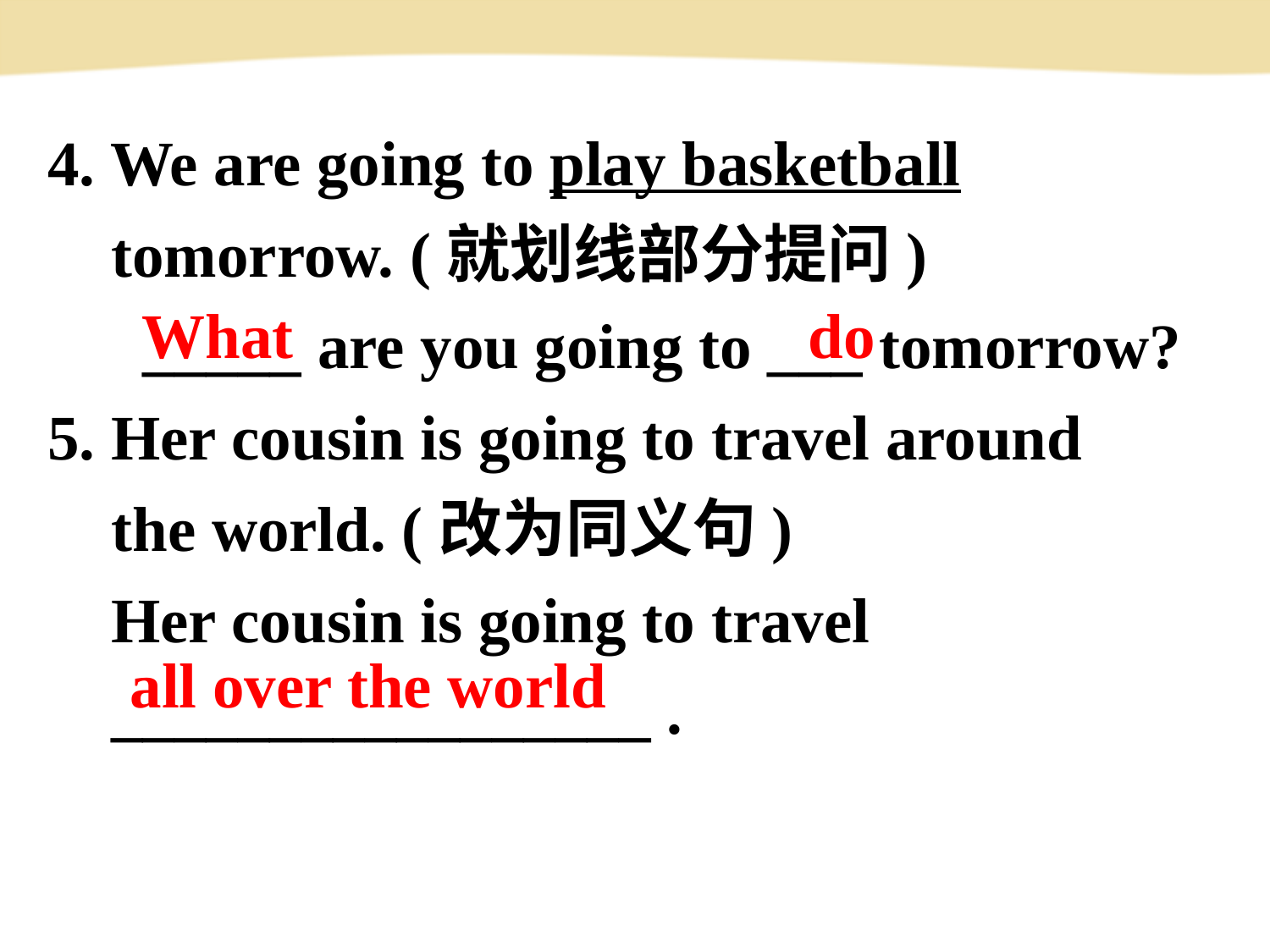

4. We are going to play basketball
    tomorrow. (就划线部分提问)
      _____ are you going to ___ tomorrow?
5. Her cousin is going to travel around
    the world. (改为同义句)
    Her cousin is going to travel
    _________________ .
What
do
all over the world